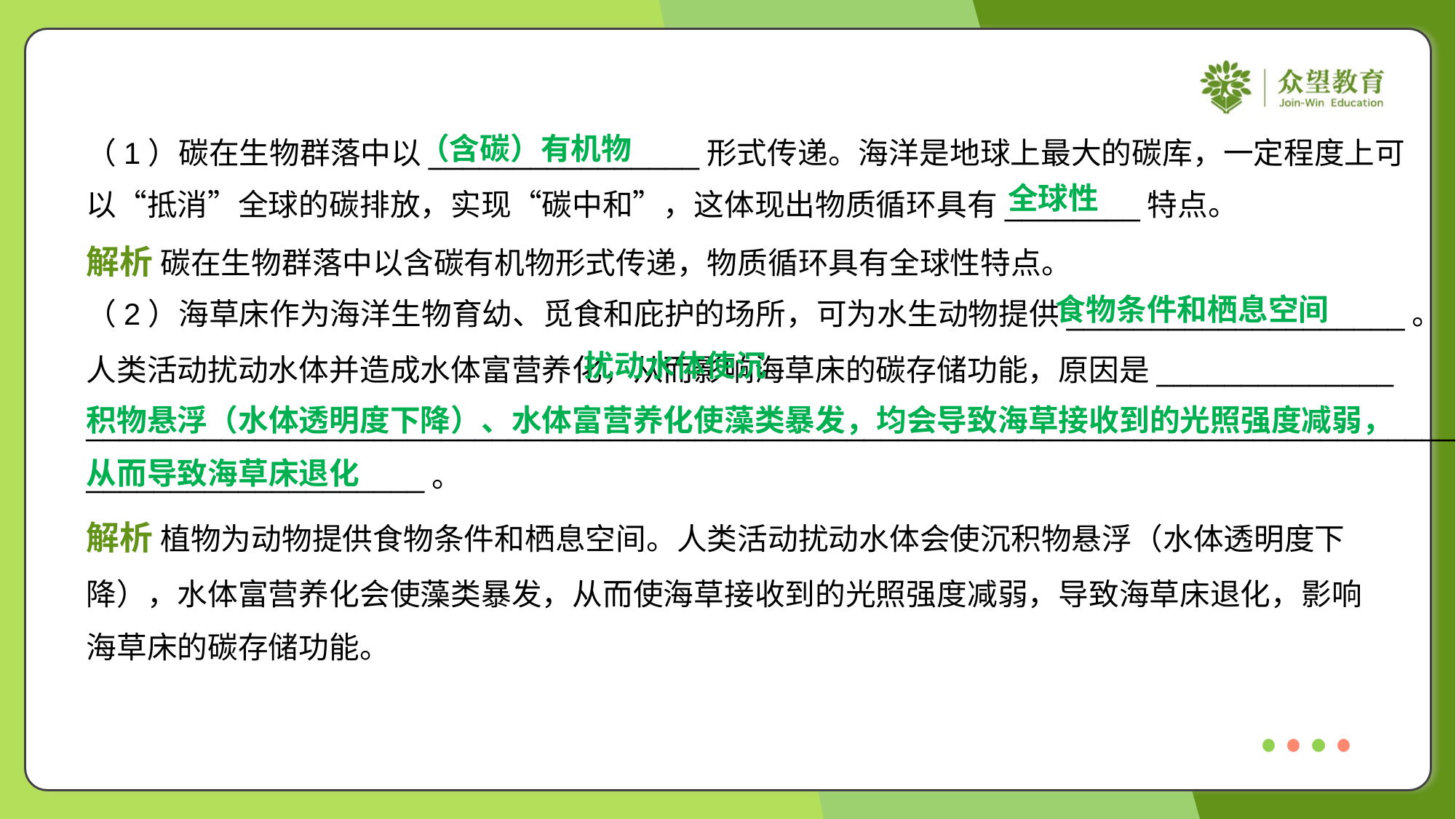

（含碳）有机物
（1）碳在生物群落中以________________形式传递。海洋是地球上最大的碳库，一定程度上可
以“抵消”全球的碳排放，实现“碳中和”，这体现出物质循环具有________特点。
全球性
解析 碳在生物群落中以含碳有机物形式传递，物质循环具有全球性特点。
食物条件和栖息空间
（2）海草床作为海洋生物育幼、觅食和庇护的场所，可为水生动物提供____________________。
人类活动扰动水体并造成水体富营养化，从而影响海草床的碳存储功能，原因是______________
____________________________________________________________________________________
____________________。
                                                                       扰动水体使沉
积物悬浮（水体透明度下降）、水体富营养化使藻类暴发，均会导致海草接收到的光照强度减弱，
从而导致海草床退化
解析 植物为动物提供食物条件和栖息空间。人类活动扰动水体会使沉积物悬浮（水体透明度下
降），水体富营养化会使藻类暴发，从而使海草接收到的光照强度减弱，导致海草床退化，影响
海草床的碳存储功能。